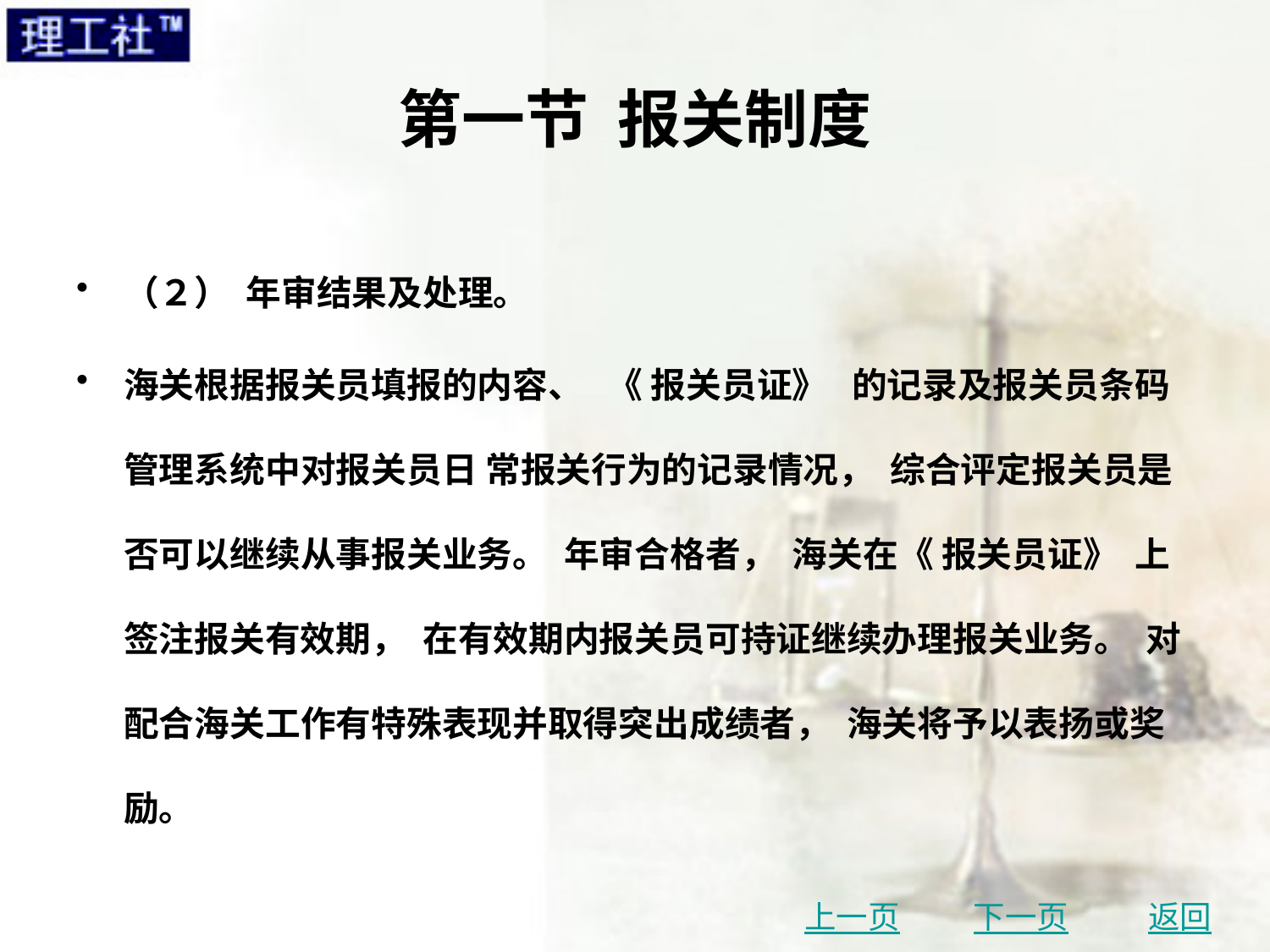

# 第一节  报关制度
（２）  年审结果及处理。
海关根据报关员填报的内容、   《 报关员证》   的记录及报关员条码管理系统中对报关员日 常报关行为的记录情况，  综合评定报关员是否可以继续从事报关业务。  年审合格者，  海关在《 报关员证》  上签注报关有效期，  在有效期内报关员可持证继续办理报关业务。  对配合海关工作有特殊表现并取得突出成绩者，  海关将予以表扬或奖励。

上一页
下一页
返回